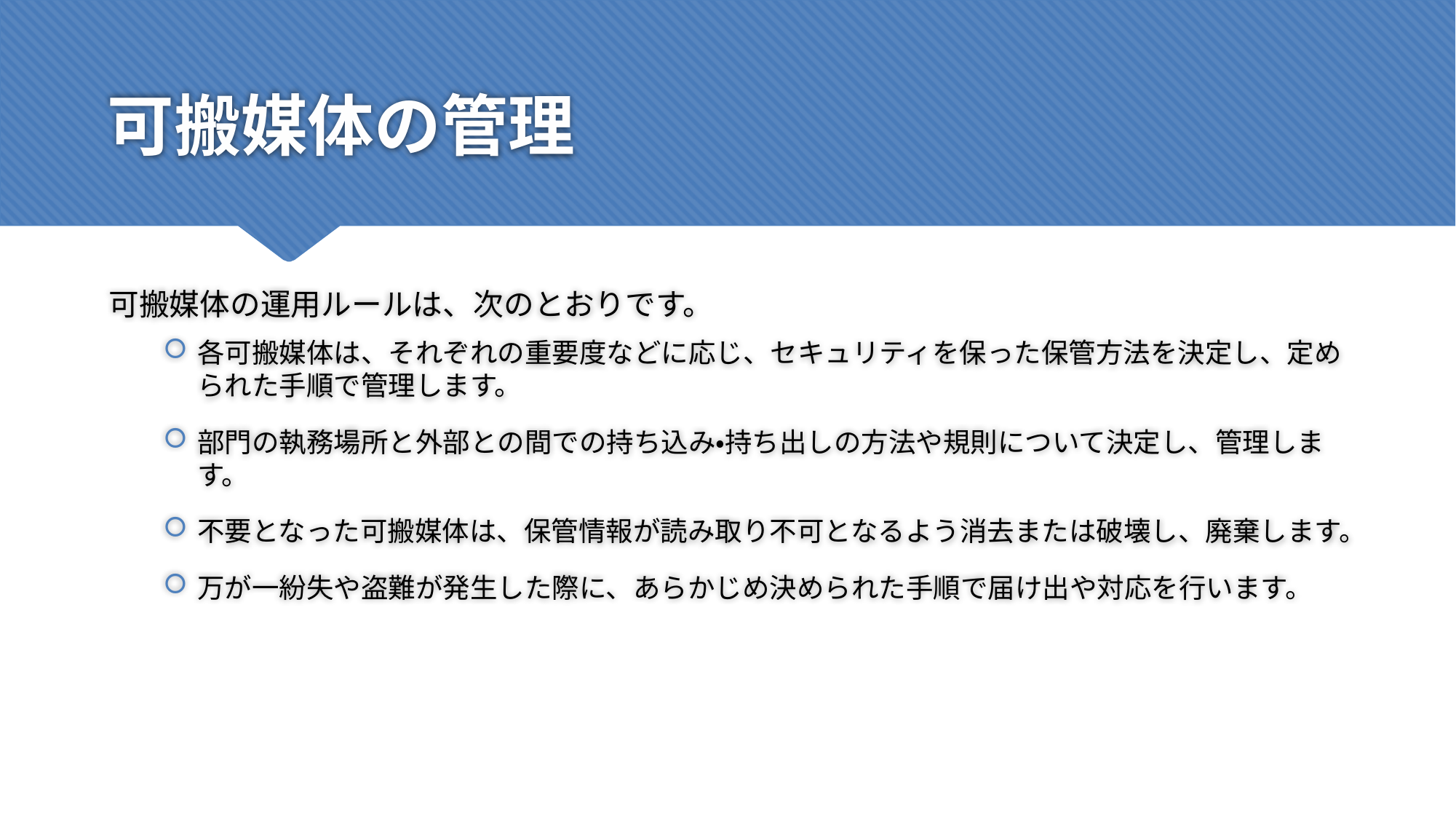

# 可搬媒体の管理
可搬媒体の運用ルールは、次のとおりです。
各可搬媒体は、それぞれの重要度などに応じ、セキュリティを保った保管方法を決定し、定められた手順で管理します。
部門の執務場所と外部との間での持ち込み・持ち出しの方法や規則について決定し、管理します。
不要となった可搬媒体は、保管情報が読み取り不可となるよう消去または破壊し、廃棄します。
万が一紛失や盗難が発生した際に、あらかじめ決められた手順で届け出や対応を行います。